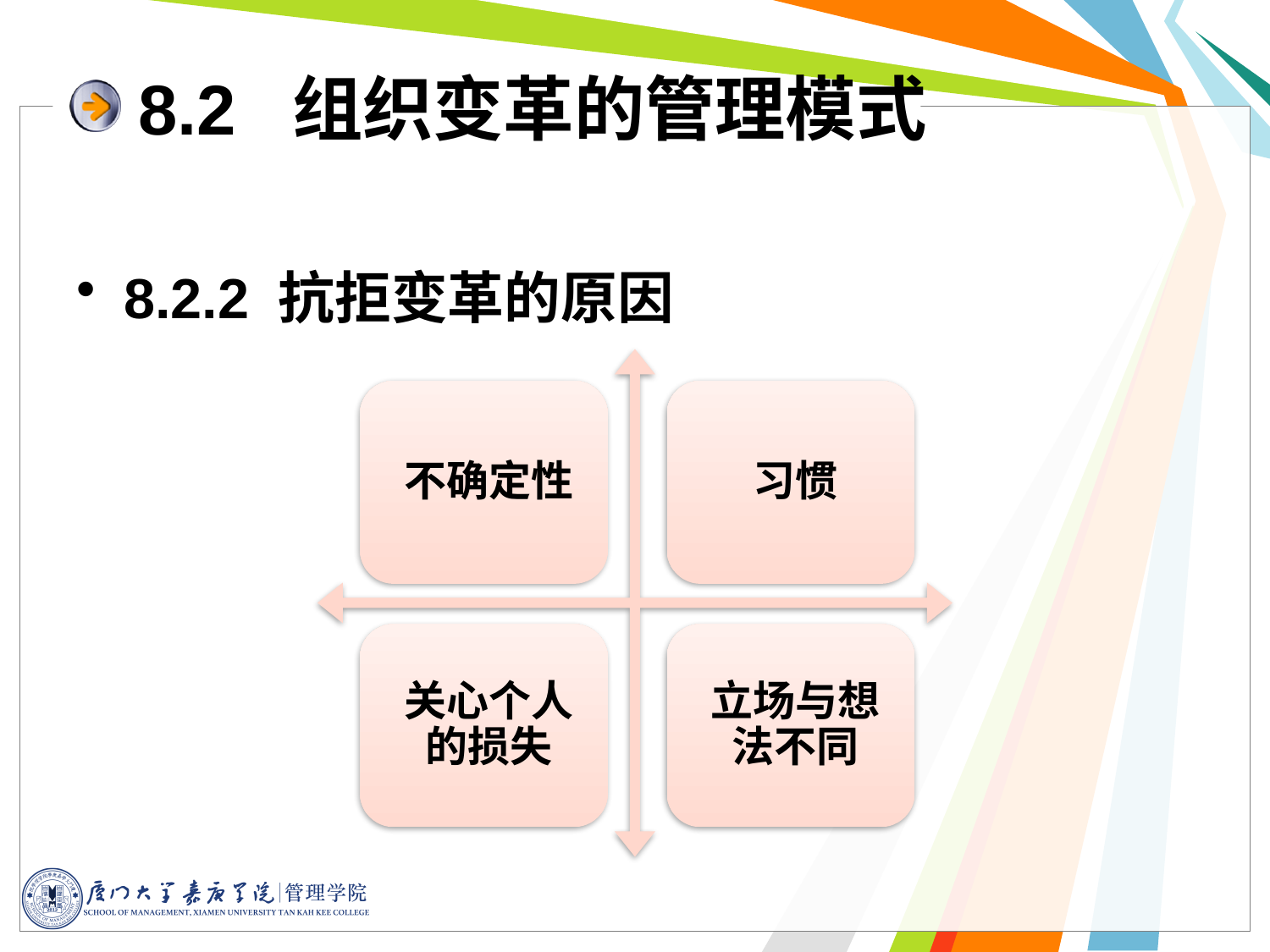

# 8.2  组织变革的管理模式
8.2.2 抗拒变革的原因

不确定性
习惯
关心个人的损失
立场与想法不同